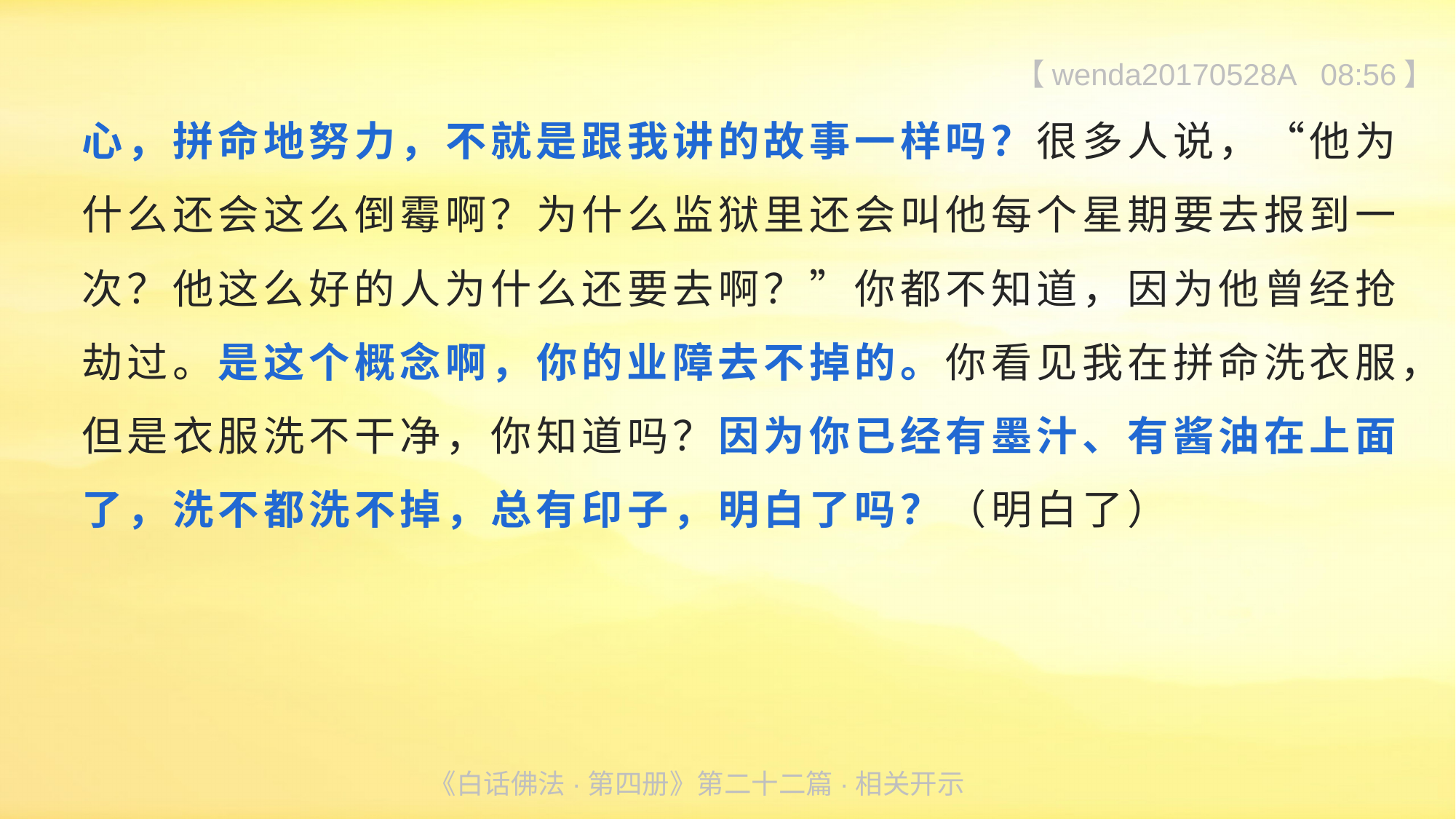

【wenda20170528A   08:56】
心，拼命地努力，不就是跟我讲的故事一样吗？很多人说，“他为什么还会这么倒霉啊？为什么监狱里还会叫他每个星期要去报到一次？他这么好的人为什么还要去啊？”你都不知道，因为他曾经抢劫过。是这个概念啊，你的业障去不掉的。你看见我在拼命洗衣服，但是衣服洗不干净，你知道吗？因为你已经有墨汁、有酱油在上面了，洗不都洗不掉，总有印子，明白了吗？（明白了）
《白话佛法·第四册》第二十二篇·相关开示